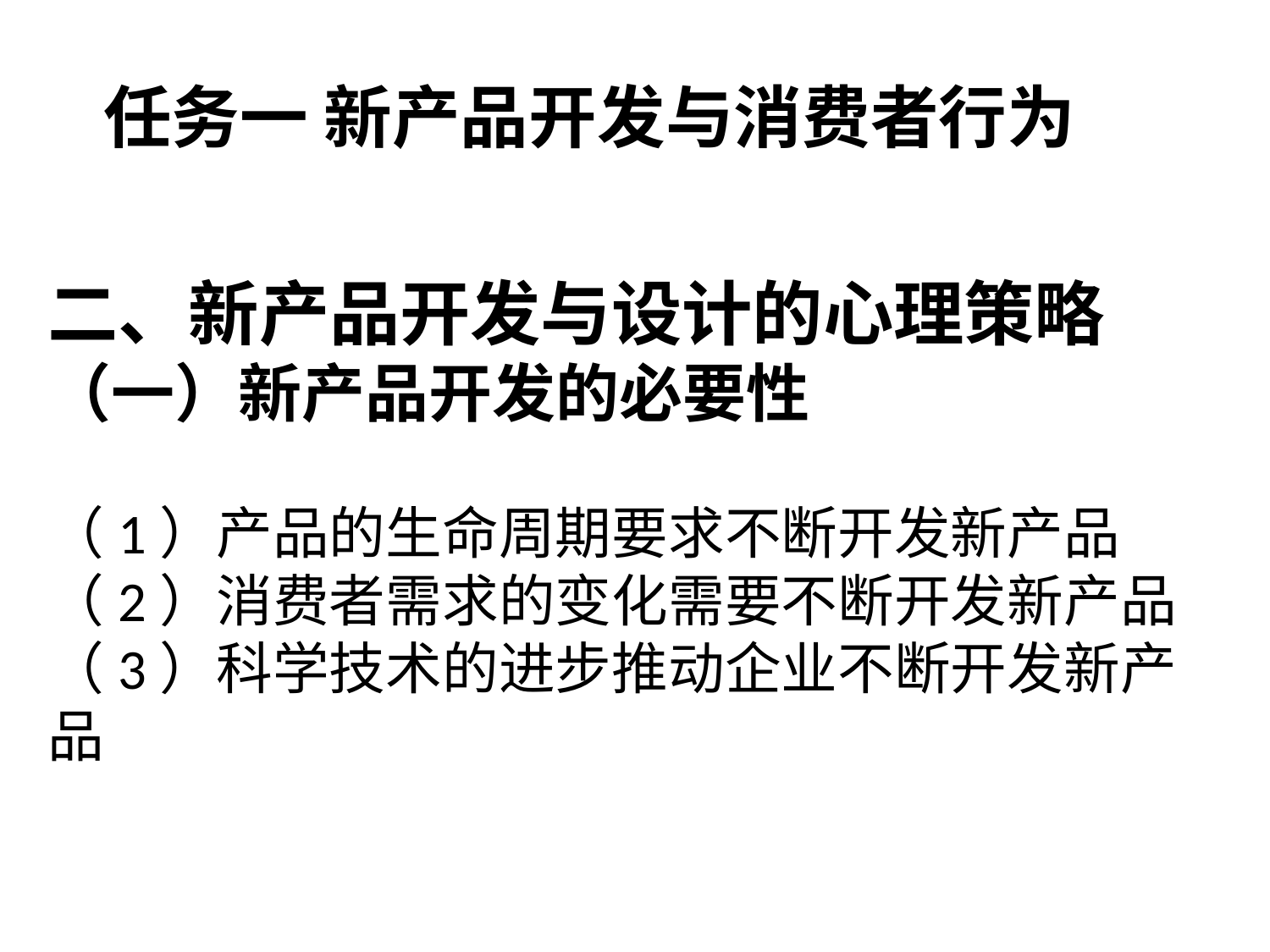

任务一 新产品开发与消费者行为
二、新产品开发与设计的心理策略
（一）新产品开发的必要性

（1）产品的生命周期要求不断开发新产品
（2）消费者需求的变化需要不断开发新产品
（3）科学技术的进步推动企业不断开发新产品